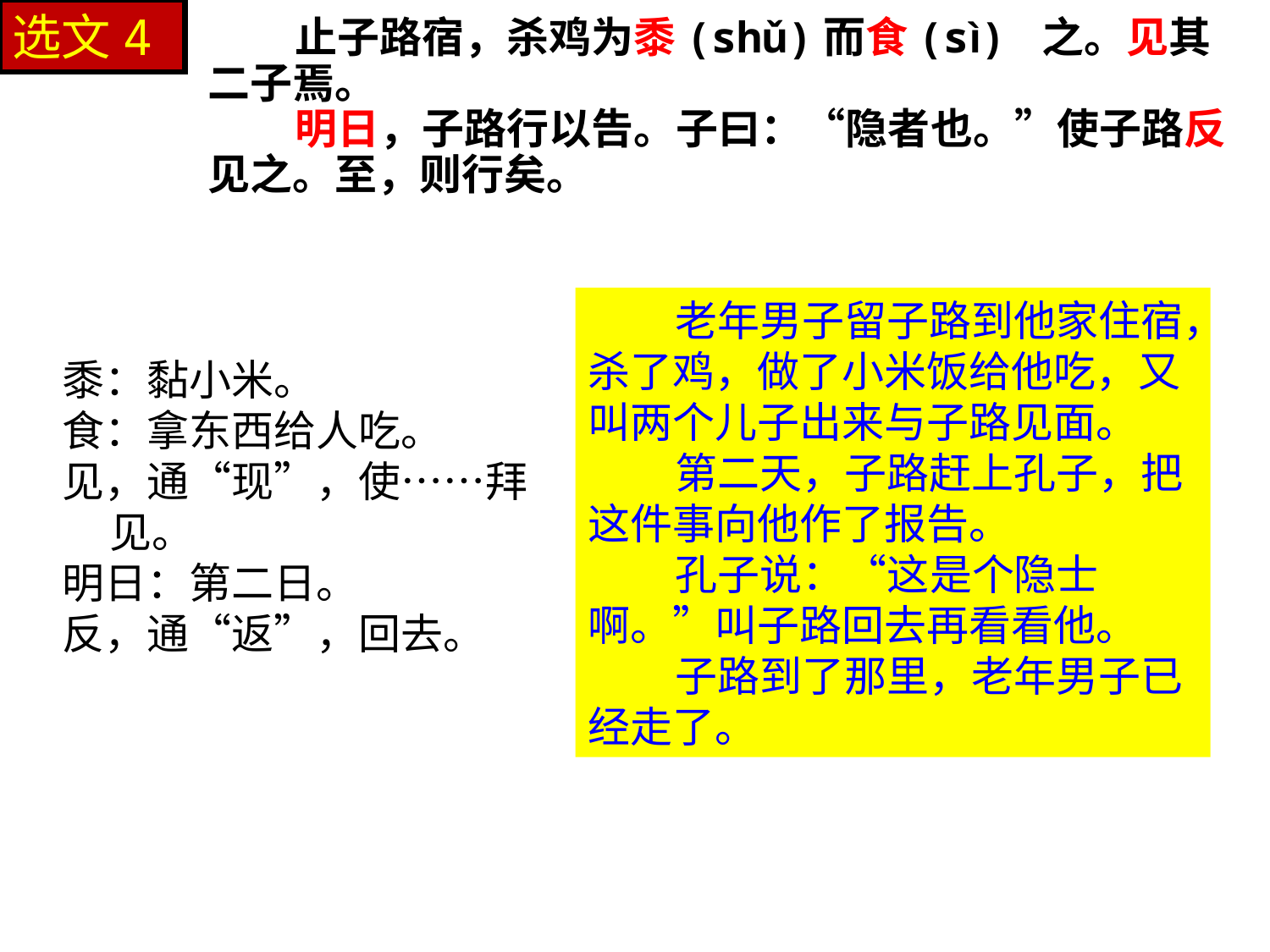

选文4
止子路宿，杀鸡为黍(shǔ)而食(sì) 之。见其二子焉。
明日，子路行以告。子曰：“隐者也。”使子路反见之。至，则行矣。
老年男子留子路到他家住宿，杀了鸡，做了小米饭给他吃，又叫两个儿子出来与子路见面。
第二天，子路赶上孔子，把这件事向他作了报告。
孔子说：“这是个隐士啊。”叫子路回去再看看他。
子路到了那里，老年男子已经走了。
黍：黏小米。
食：拿东西给人吃。
见，通“现”，使……拜见。
明日：第二日。
反，通“返”，回去。